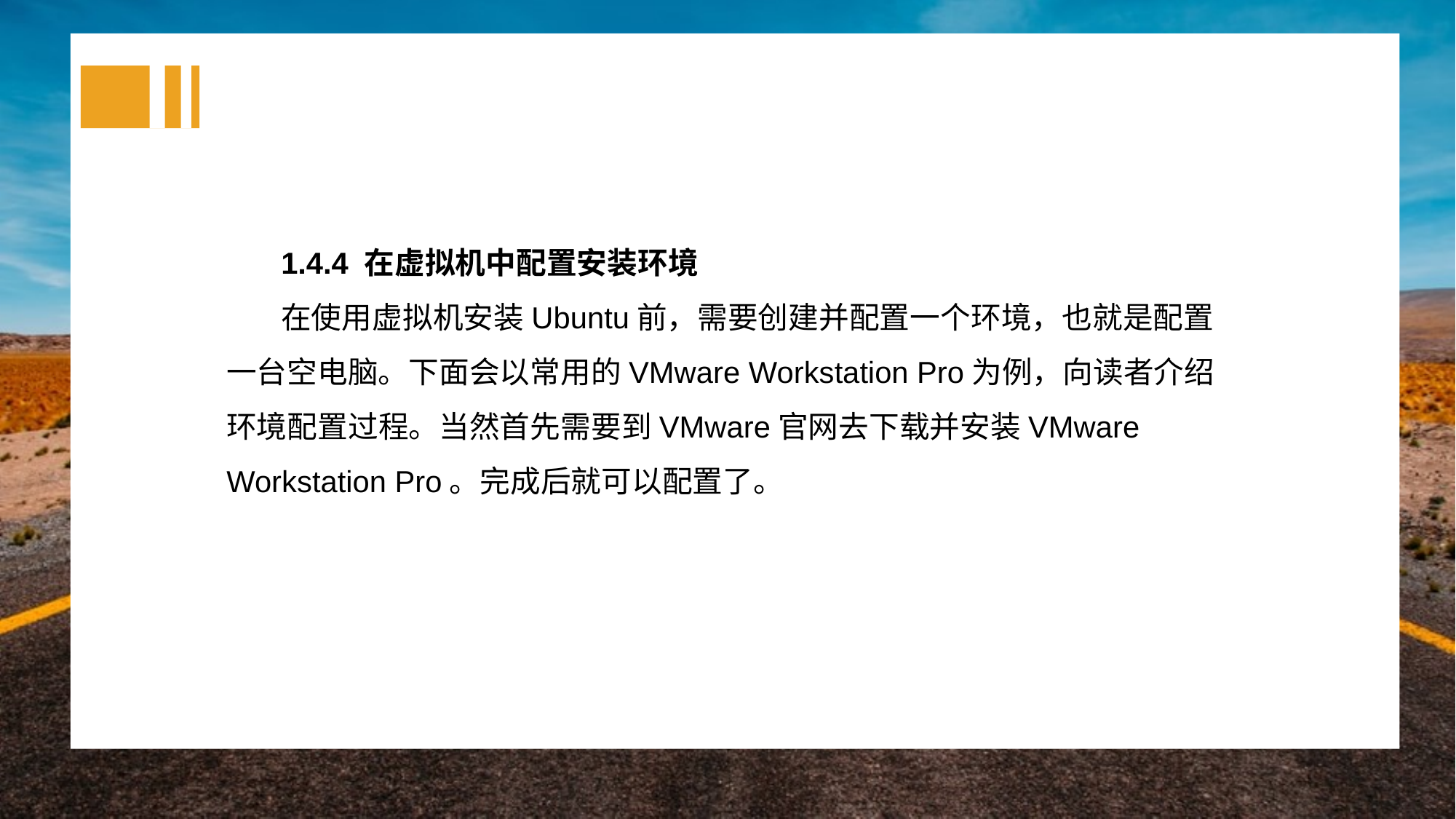

1.4.4 在虚拟机中配置安装环境
在使用虚拟机安装Ubuntu前，需要创建并配置一个环境，也就是配置一台空电脑。下面会以常用的VMware Workstation Pro为例，向读者介绍环境配置过程。当然首先需要到VMware官网去下载并安装VMware Workstation Pro。完成后就可以配置了。